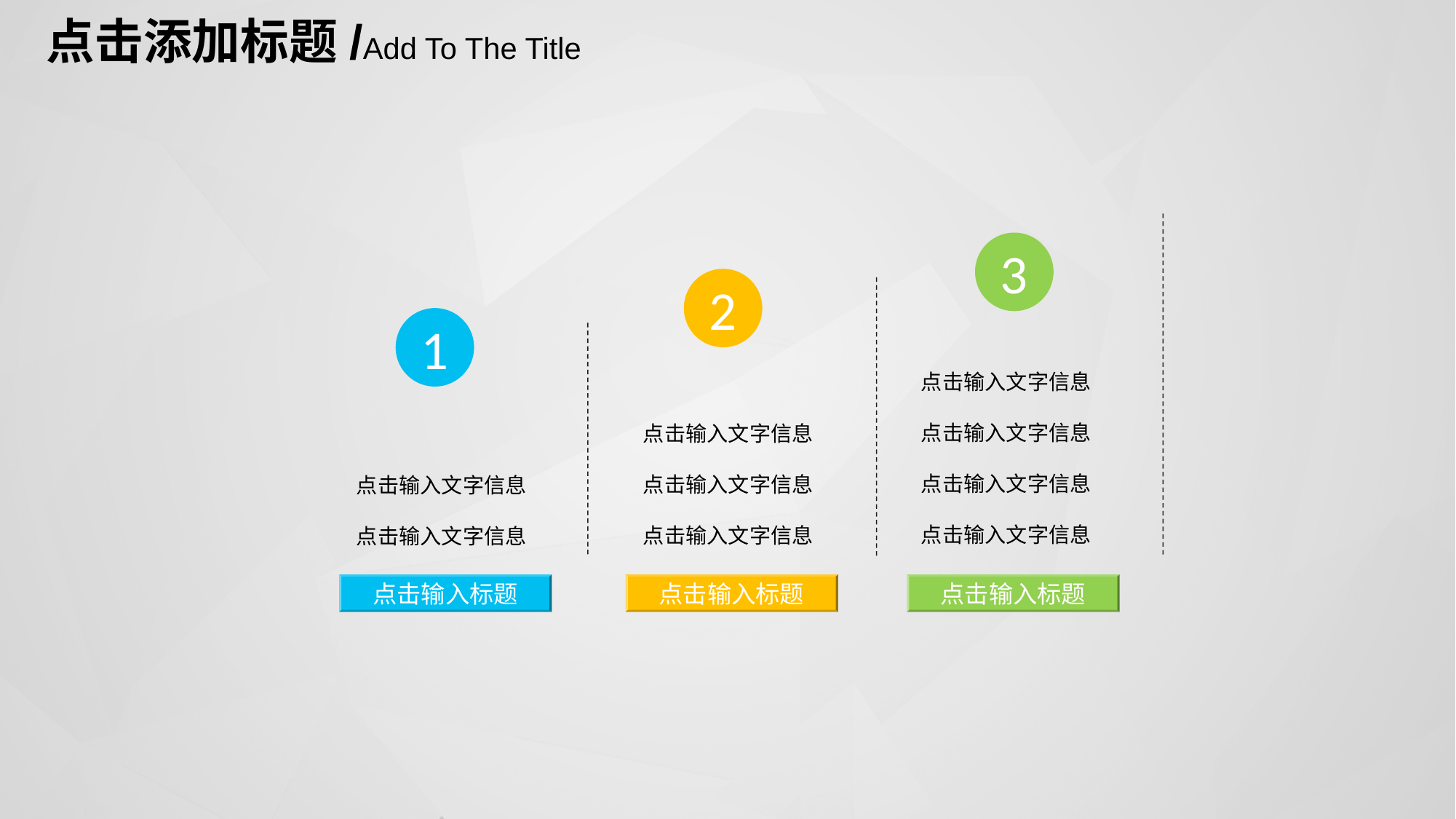

点击添加标题/Add To The Title

3
2
1
点击输入文字信息
点击输入文字信息
点击输入文字信息
点击输入文字信息
点击输入文字信息
点击输入文字信息
点击输入文字信息
点击输入文字信息
点击输入文字信息
点击输入标题
点击输入标题
点击输入标题